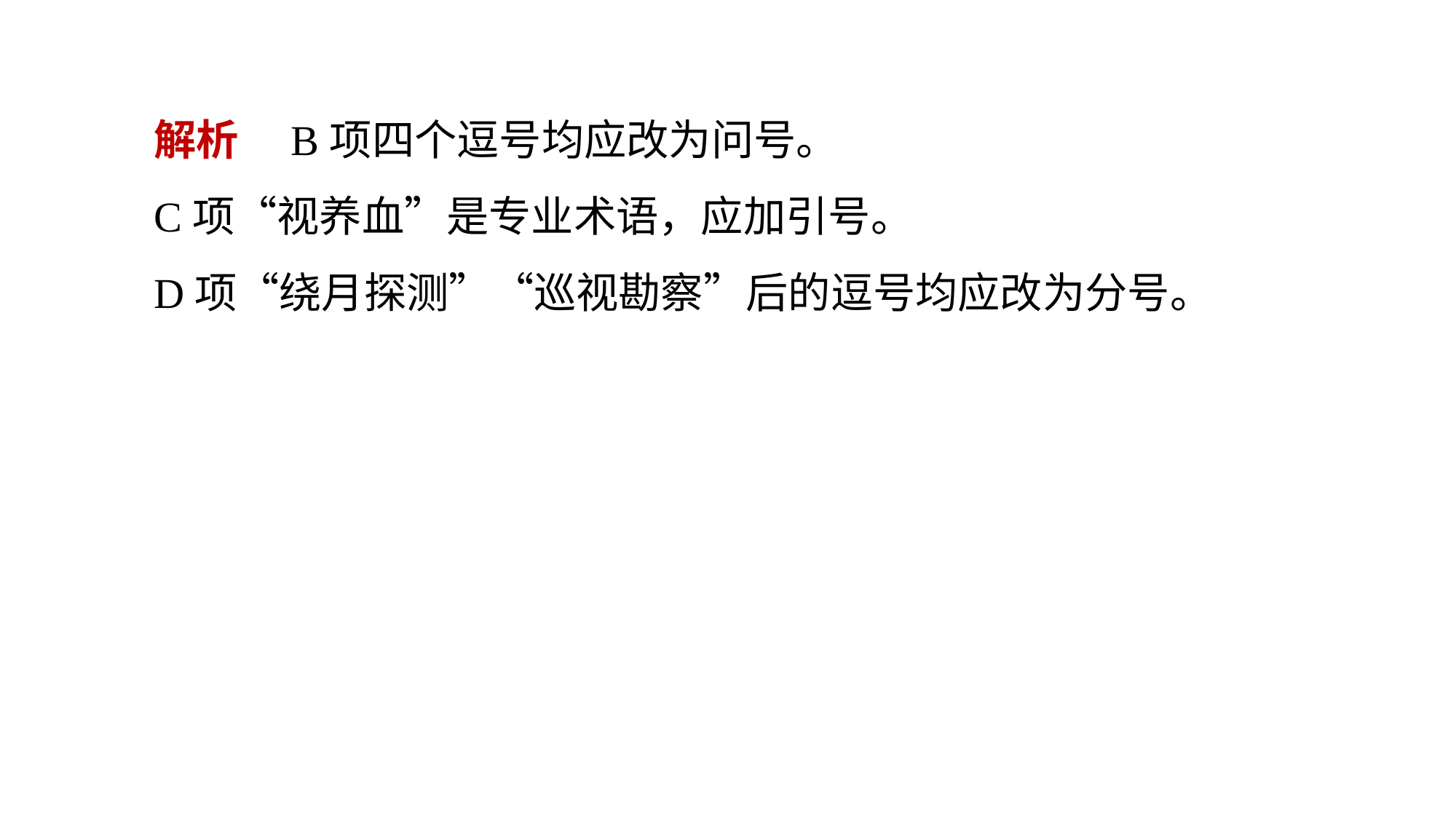

解析　B项四个逗号均应改为问号。
C项“视养血”是专业术语，应加引号。
D项“绕月探测”“巡视勘察”后的逗号均应改为分号。